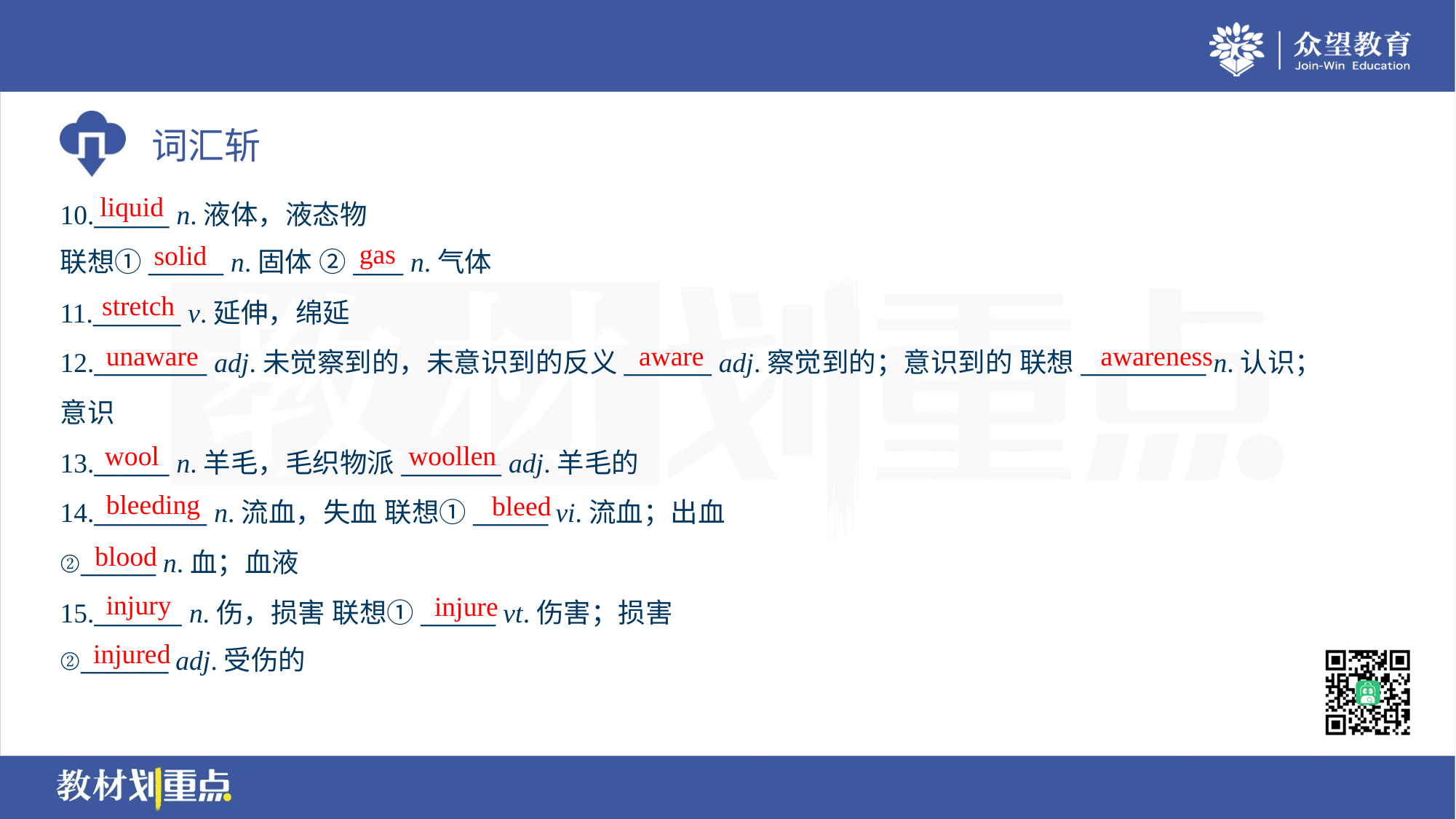

liquid
10.______ n.液体，液态物
联想①______ n.固体 ②____ n.气体
gas
solid
stretch
11._______ v.延伸，绵延
12._________ adj.未觉察到的，未意识到的反义_______ adj.察觉到的；意识到的 联想__________ n.认识；
意识
13.______ n.羊毛，毛织物派________ adj.羊毛的
14._________ n.流血，失血 联想①______ vi.流血；出血
②______ n.血；血液
15._______ n.伤，损害 联想①______ vt.伤害；损害
②_______ adj.受伤的
unaware
aware
awareness
wool
woollen
bleeding
bleed
blood
injury
injure
injured